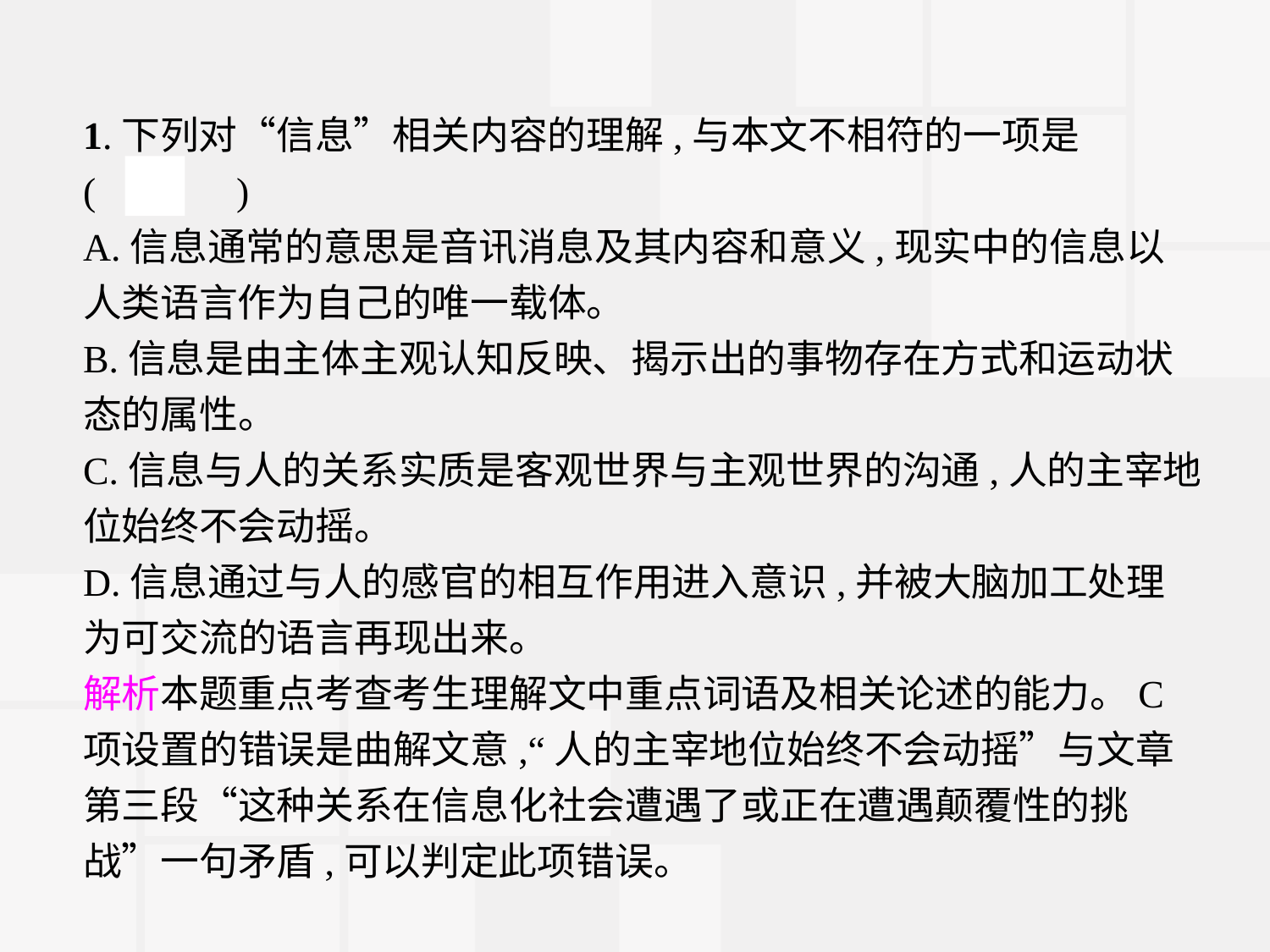

1.下列对“信息”相关内容的理解,与本文不相符的一项是
(　C　)
A.信息通常的意思是音讯消息及其内容和意义,现实中的信息以人类语言作为自己的唯一载体。
B.信息是由主体主观认知反映、揭示出的事物存在方式和运动状态的属性。
C.信息与人的关系实质是客观世界与主观世界的沟通,人的主宰地位始终不会动摇。
D.信息通过与人的感官的相互作用进入意识,并被大脑加工处理为可交流的语言再现出来。
解析本题重点考查考生理解文中重点词语及相关论述的能力。C项设置的错误是曲解文意,“人的主宰地位始终不会动摇”与文章第三段“这种关系在信息化社会遭遇了或正在遭遇颠覆性的挑战”一句矛盾,可以判定此项错误。